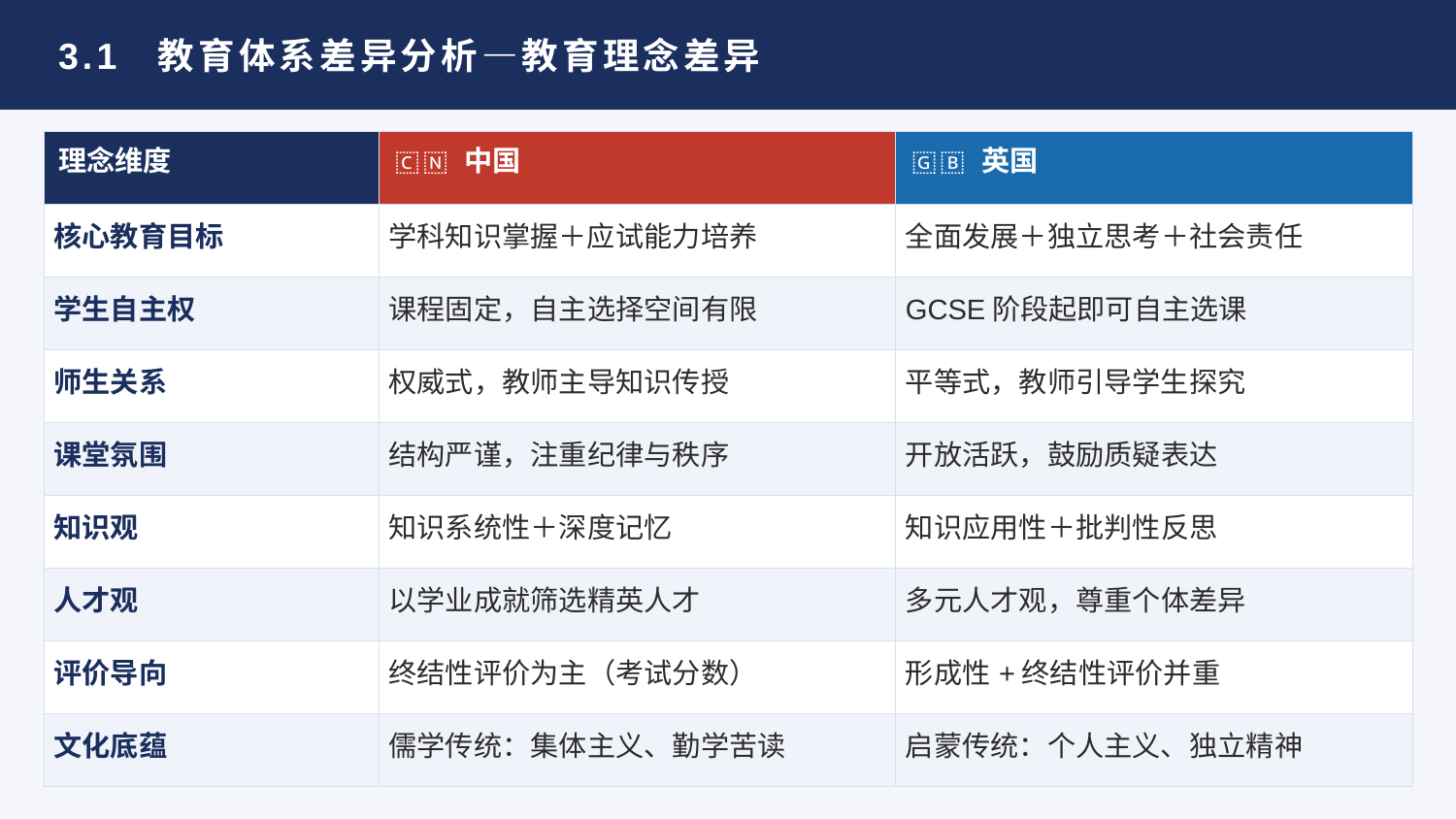

3.1  教育体系差异分析—教育理念差异
| 理念维度 | 🇨🇳 中国 | 🇬🇧 英国 |
| --- | --- | --- |
| 核心教育目标 | 学科知识掌握＋应试能力培养 | 全面发展＋独立思考＋社会责任 |
| 学生自主权 | 课程固定，自主选择空间有限 | GCSE阶段起即可自主选课 |
| 师生关系 | 权威式，教师主导知识传授 | 平等式，教师引导学生探究 |
| 课堂氛围 | 结构严谨，注重纪律与秩序 | 开放活跃，鼓励质疑表达 |
| 知识观 | 知识系统性＋深度记忆 | 知识应用性＋批判性反思 |
| 人才观 | 以学业成就筛选精英人才 | 多元人才观，尊重个体差异 |
| 评价导向 | 终结性评价为主（考试分数） | 形成性+终结性评价并重 |
| 文化底蕴 | 儒学传统：集体主义、勤学苦读 | 启蒙传统：个人主义、独立精神 |